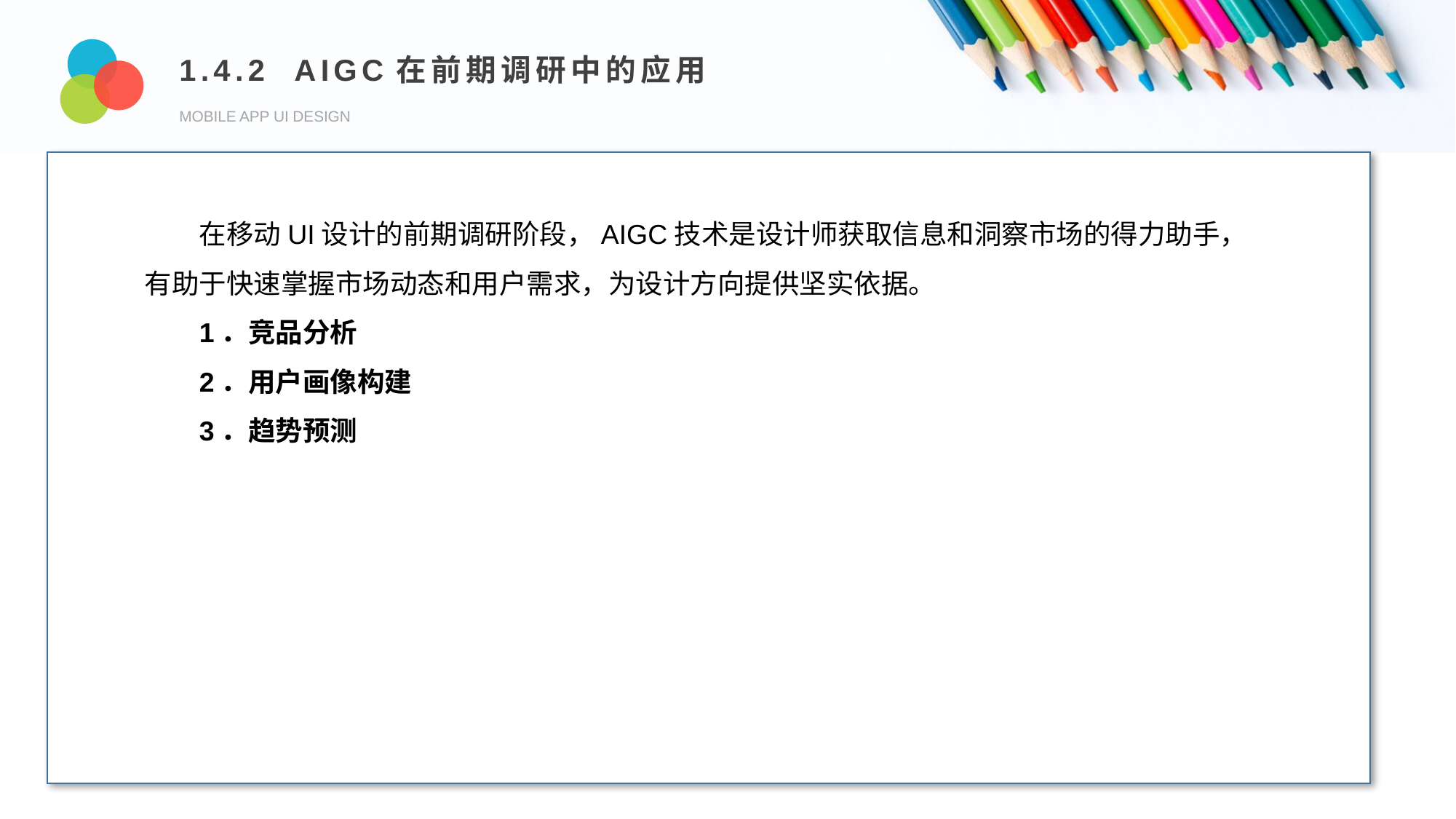

1.4.2  AIGC在前期调研中的应用
MOBILE APP UI DESIGN
Design and Production
在移动UI设计的前期调研阶段，AIGC技术是设计师获取信息和洞察市场的得力助手，有助于快速掌握市场动态和用户需求，为设计方向提供坚实依据。
1．竞品分析
2．用户画像构建
3．趋势预测